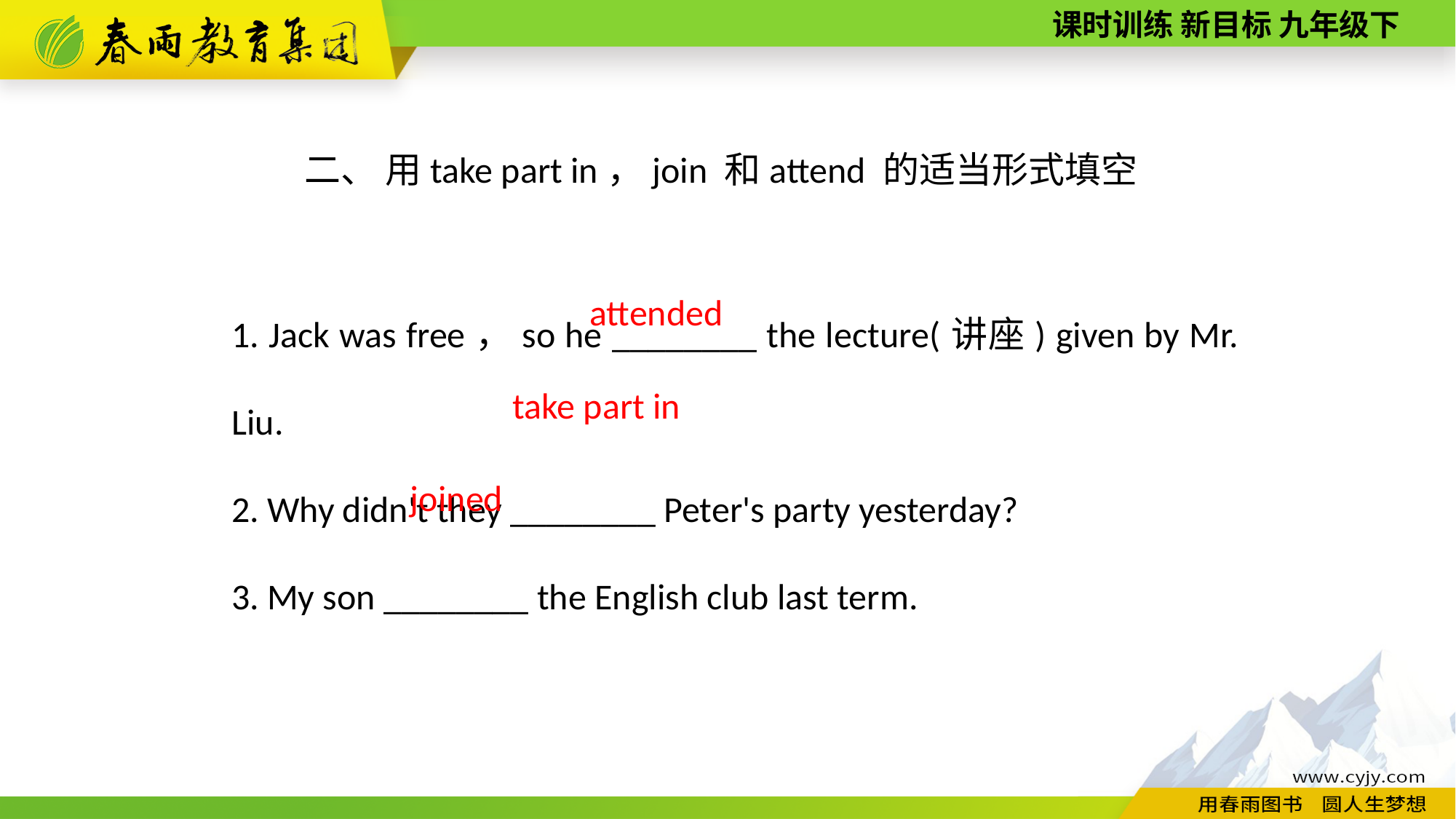

二、 用take part in，join 和attend 的适当形式填空
1. Jack was free，so he ________ the lecture(讲座) given by Mr. Liu.
2. Why didn't they ________ Peter's party yesterday?
3. My son ________ the English club last term.
attended
take part in
joined